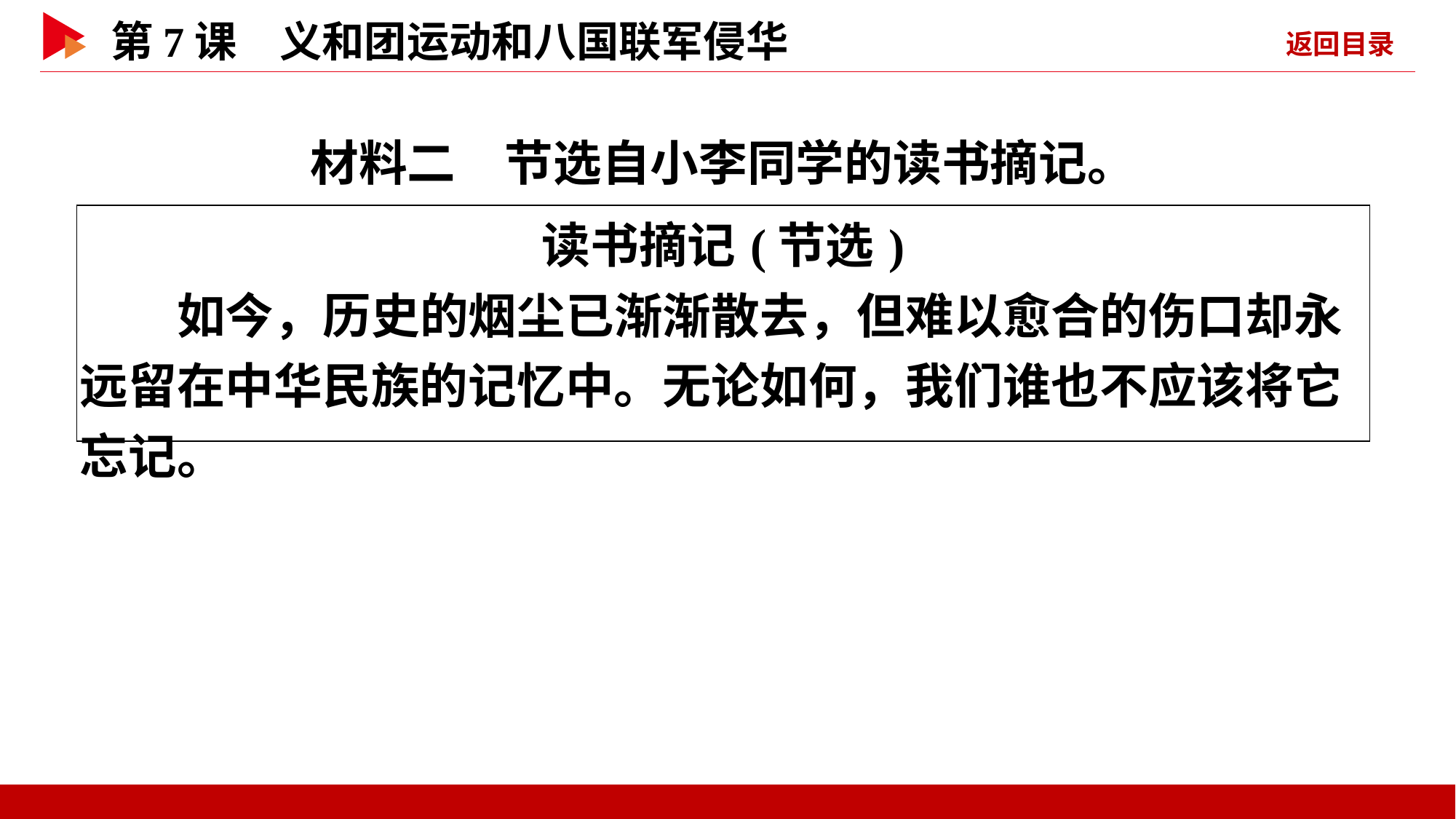

材料二　节选自小李同学的读书摘记。
| 读书摘记(节选) 　　如今，历史的烟尘已渐渐散去，但难以愈合的伤口却永远留在中华民族的记忆中。无论如何，我们谁也不应该将它忘记。 |
| --- |